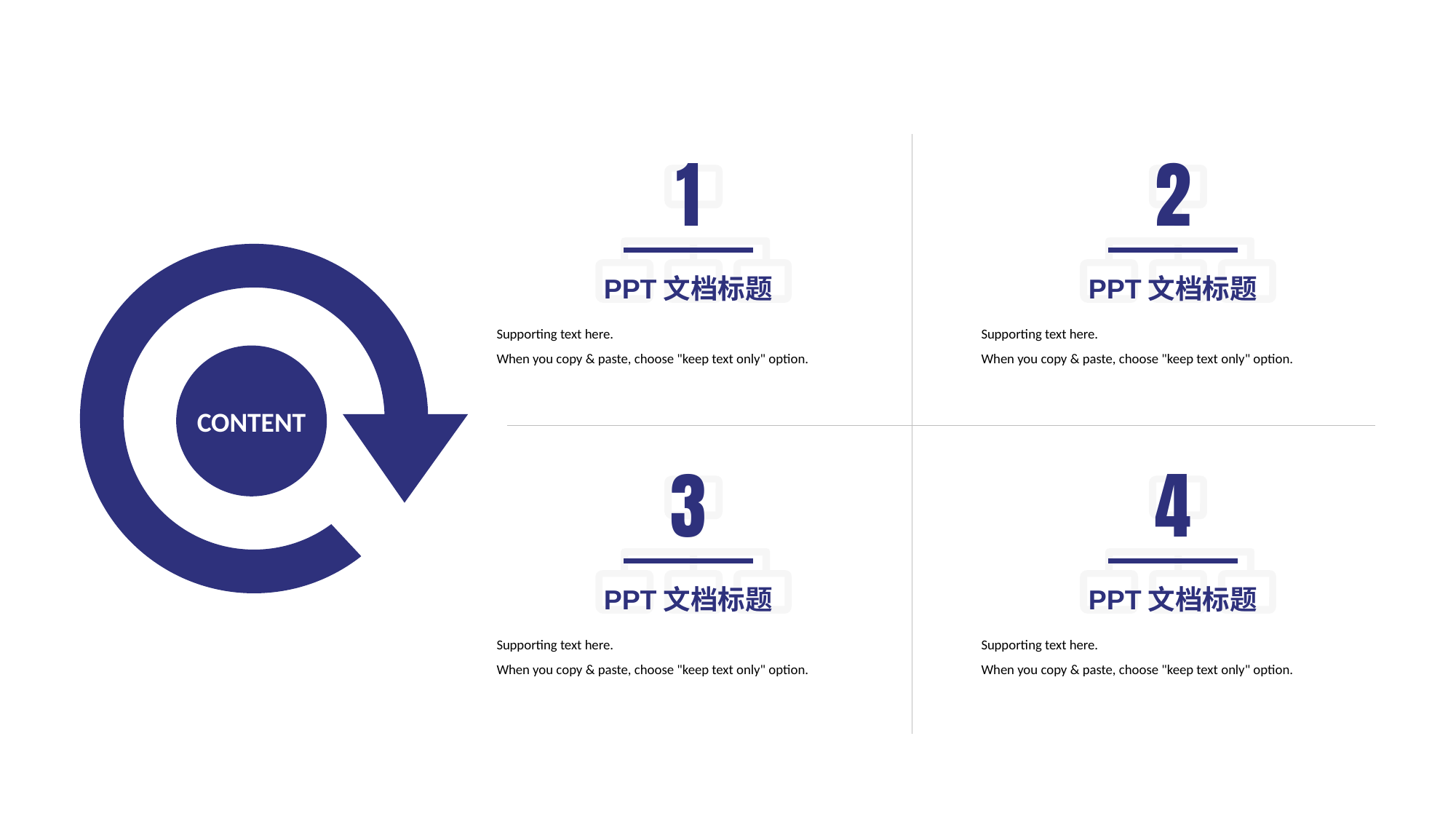

1

PPT文档标题
Supporting text here.
When you copy & paste, choose "keep text only" option.
2

PPT文档标题
Supporting text here.
When you copy & paste, choose "keep text only" option.

CONTENT
3

PPT文档标题
Supporting text here.
When you copy & paste, choose "keep text only" option.
4

PPT文档标题
Supporting text here.
When you copy & paste, choose "keep text only" option.